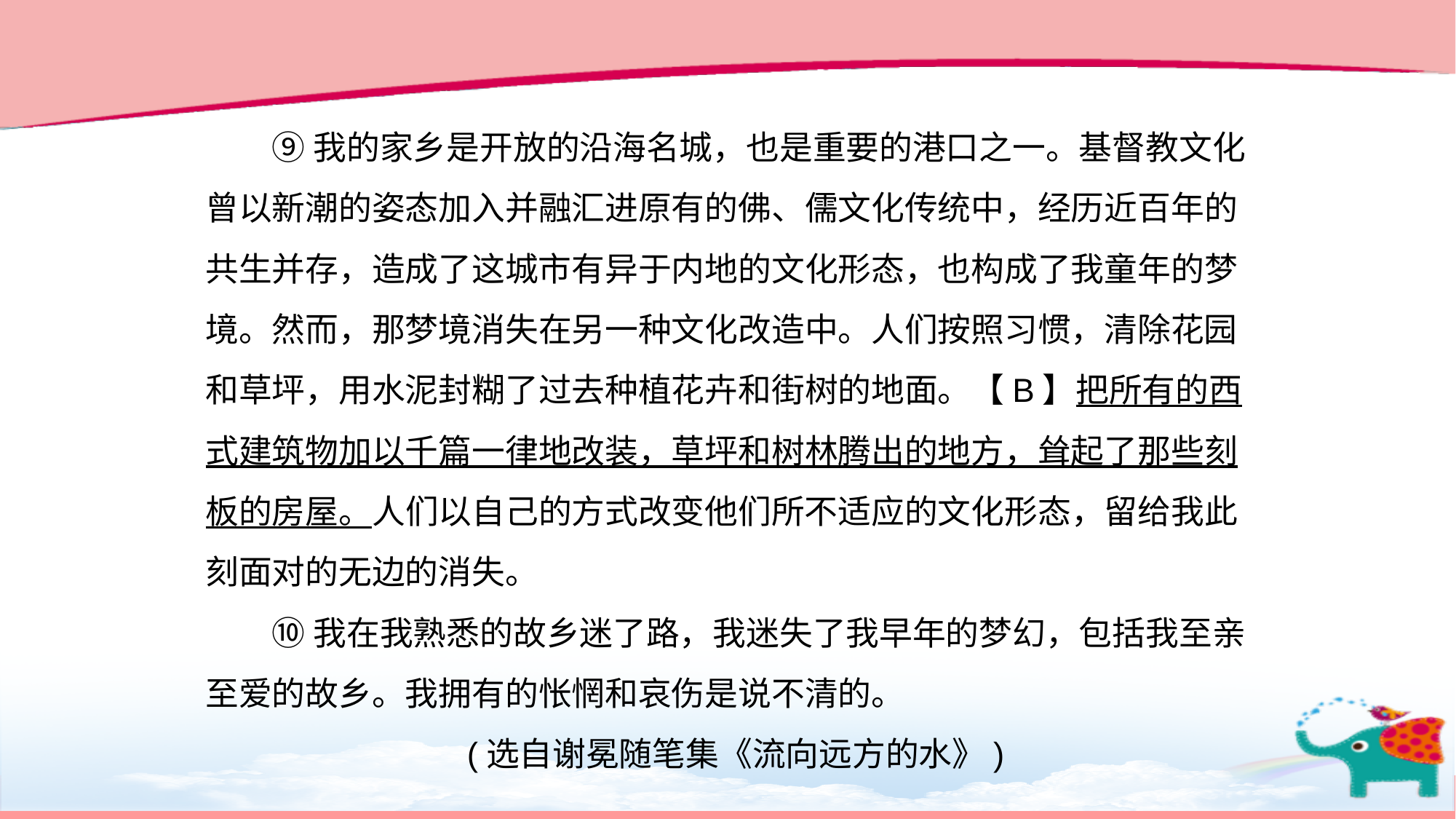

⑨我的家乡是开放的沿海名城，也是重要的港口之一。基督教文化曾以新潮的姿态加入并融汇进原有的佛、儒文化传统中，经历近百年的共生并存，造成了这城市有异于内地的文化形态，也构成了我童年的梦境。然而，那梦境消失在另一种文化改造中。人们按照习惯，清除花园和草坪，用水泥封糊了过去种植花卉和街树的地面。【B】把所有的西式建筑物加以千篇一律地改装，草坪和树林腾出的地方，耸起了那些刻板的房屋。人们以自己的方式改变他们所不适应的文化形态，留给我此刻面对的无边的消失。
⑩我在我熟悉的故乡迷了路，我迷失了我早年的梦幻，包括我至亲至爱的故乡。我拥有的怅惘和哀伤是说不清的。
                     (选自谢冕随笔集《流向远方的水》)